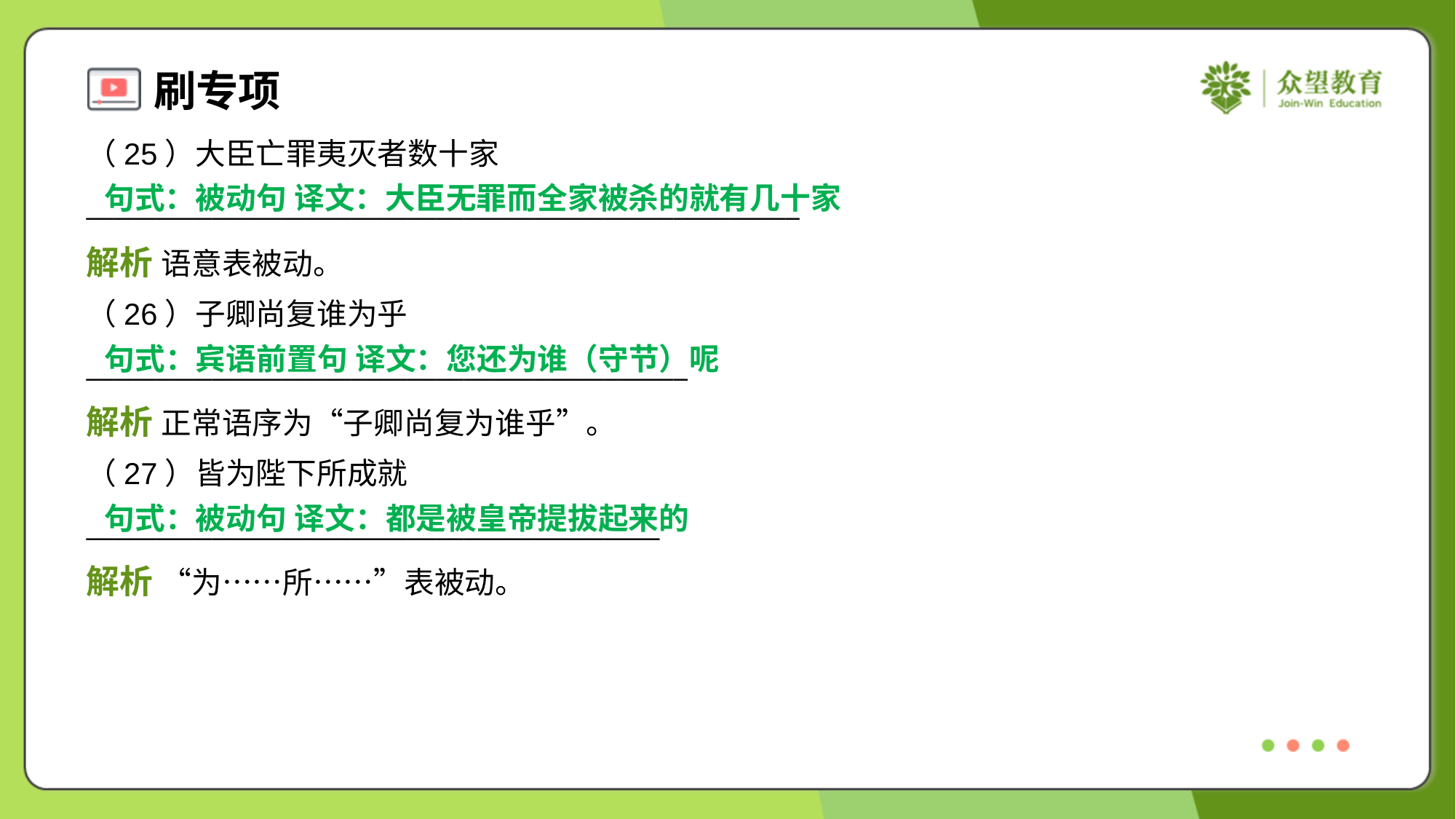

（25）大臣亡罪夷灭者数十家
___________________________________________________
句式：被动句 译文：大臣无罪而全家被杀的就有几十家
解析 语意表被动。
（26）子卿尚复谁为乎
___________________________________________
句式：宾语前置句 译文：您还为谁（守节）呢
解析 正常语序为“子卿尚复为谁乎”。
（27）皆为陛下所成就
_________________________________________
句式：被动句 译文：都是被皇帝提拔起来的
解析 “为……所……”表被动。